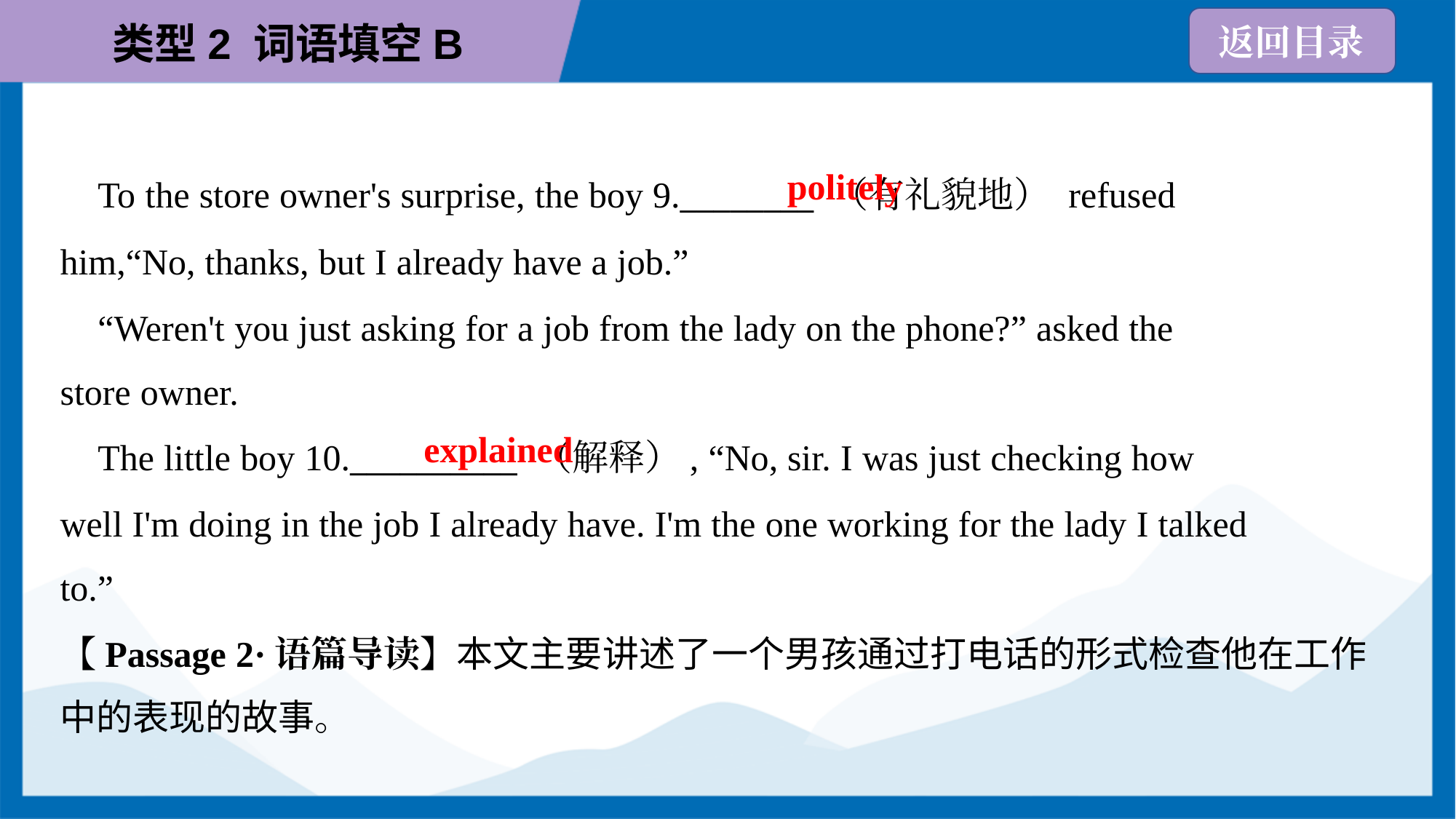

politely
    To the store owner's surprise, the boy 9.________ （有礼貌地） refused
him,“No, thanks, but I already have a job.”
    “Weren't you just asking for a job from the lady on the phone?” asked the
store owner.
explained
    The little boy 10.__________ （解释）, “No, sir. I was just checking how
well I'm doing in the job I already have. I'm the one working for the lady I talked
to.”
【Passage 2·语篇导读】本文主要讲述了一个男孩通过打电话的形式检查他在工作
中的表现的故事。